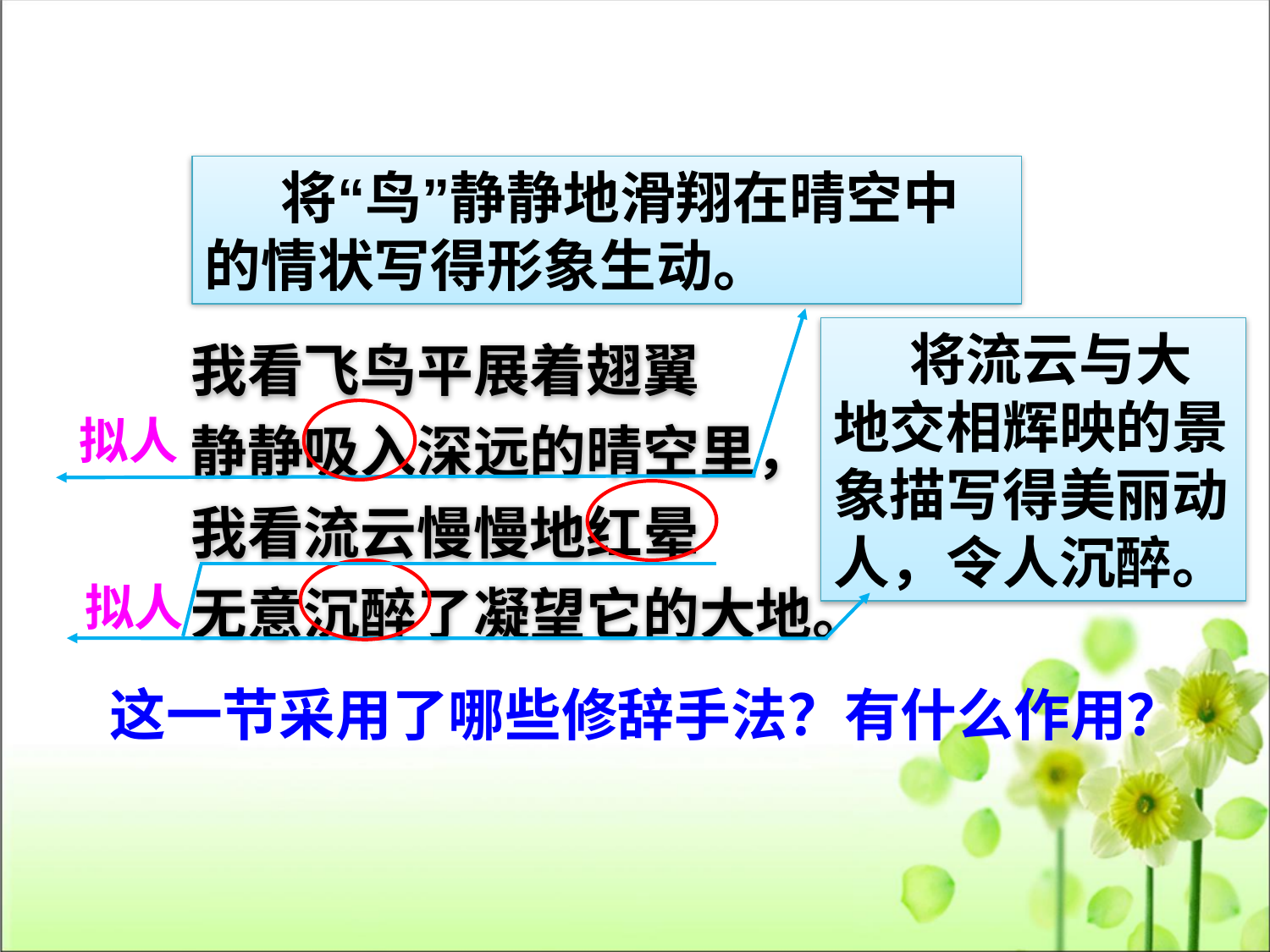

将“鸟”静静地滑翔在晴空中的情状写得形象生动。
我看飞鸟平展着翅翼
静静吸入深远的晴空里，
我看流云慢慢地红晕
无意沉醉了凝望它的大地。
    将流云与大地交相辉映的景象描写得美丽动人，令人沉醉。

拟人

拟人
这一节采用了哪些修辞手法？有什么作用？